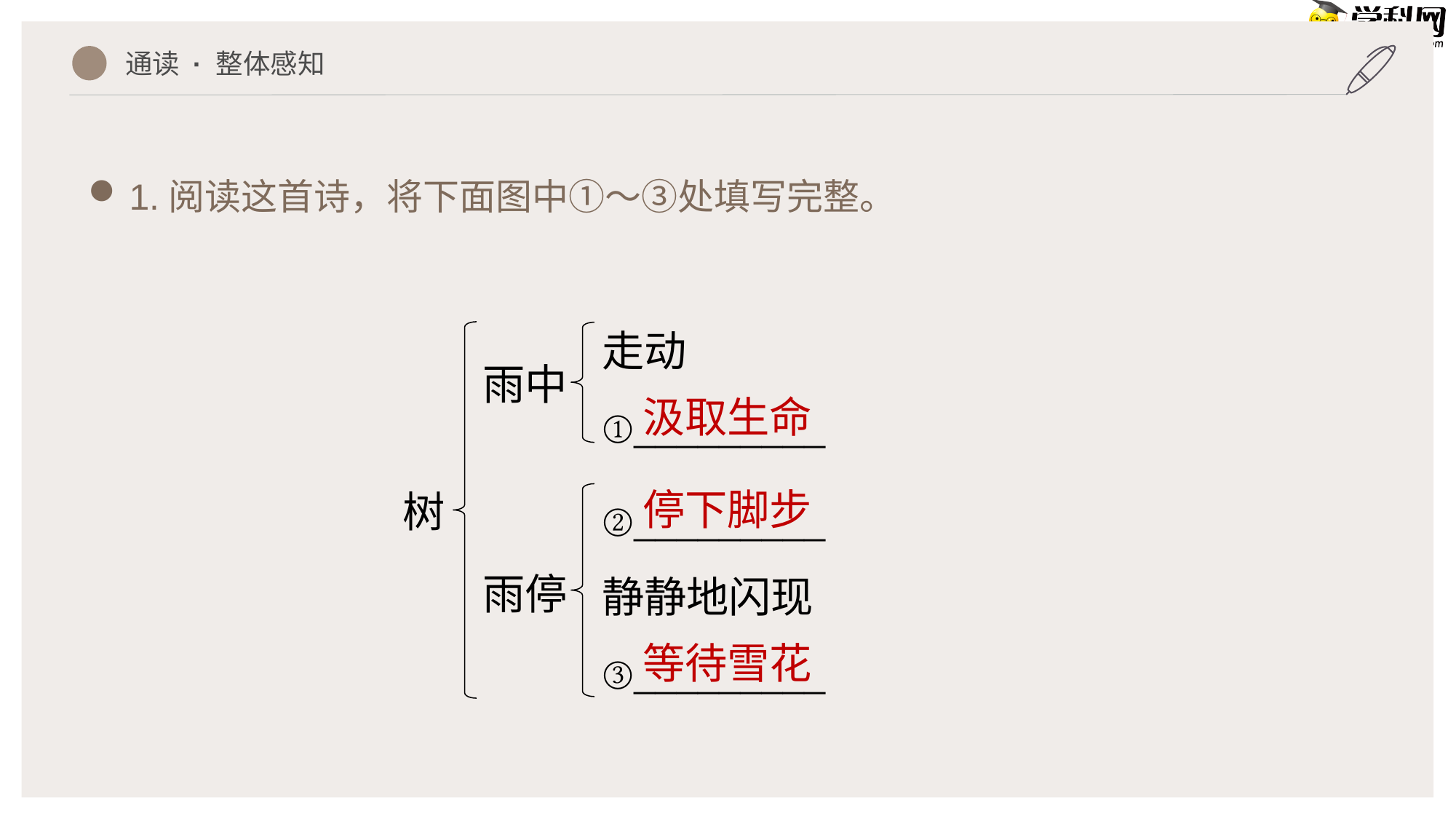

1.阅读这首诗，将下面图中①～③处填写完整。

通读 · 整体感知

走动
①_________

雨中
汲取生命
②_________
静静地闪现
③_________
停下脚步
树

雨停
等待雪花